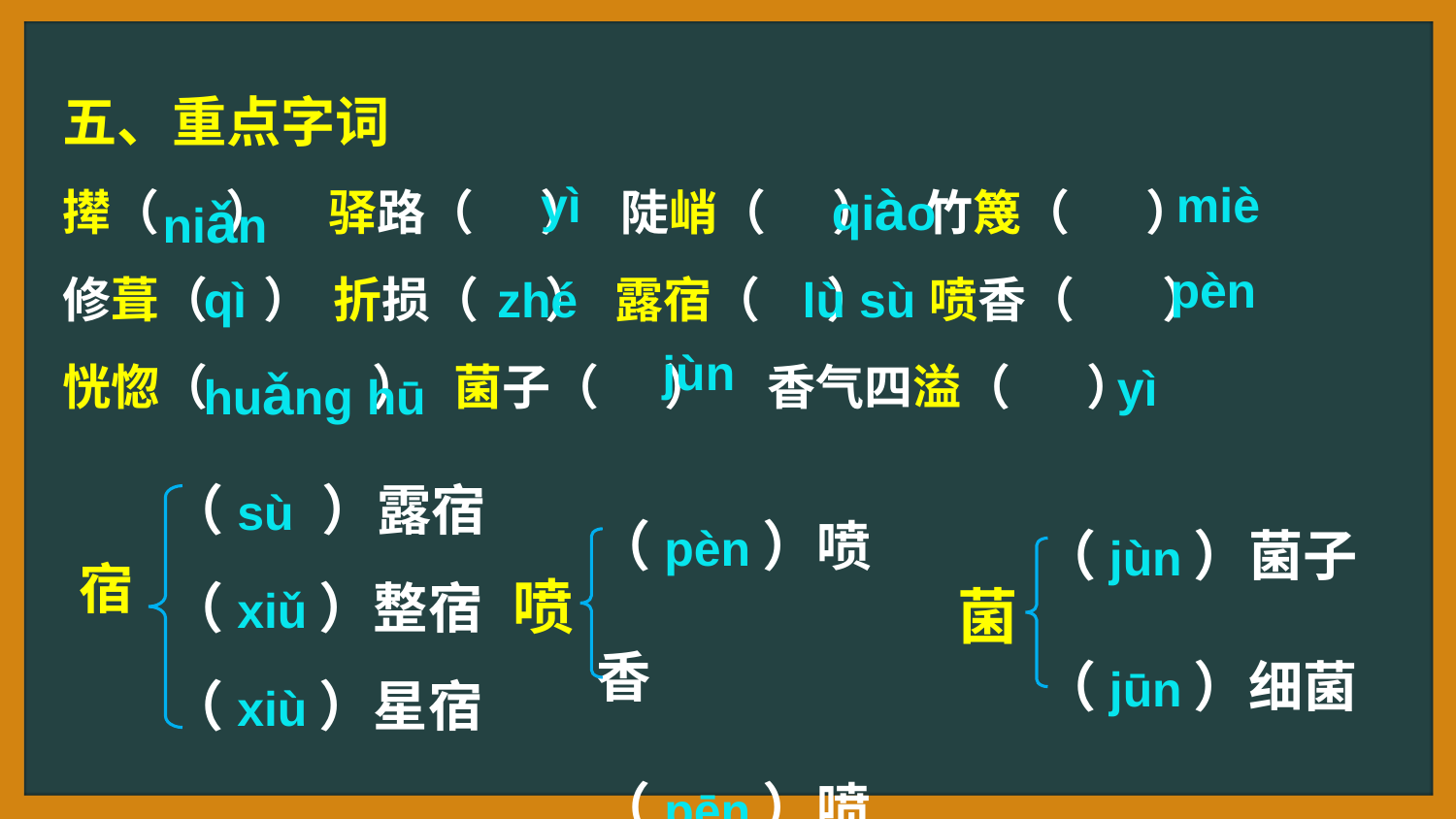

五、重点字词
撵（      ）     驿路（      ）   陡峭（      ）    竹篾（       ）
修葺（     ）  折损（      ）  露宿（      ）     喷香（        ）
恍惚（               ）   菌子（      ）     香气四溢（       ）
qiào
miè
yì
niǎn
pèn
lù sù
qì
zhé
jùn
yì
huǎng hū
（sù ）露宿
（xiǔ）整宿
（xiù）星宿

（pèn）喷香
（pēn）喷泉
（jùn）菌子
（jūn）细菌

宿
喷
菌